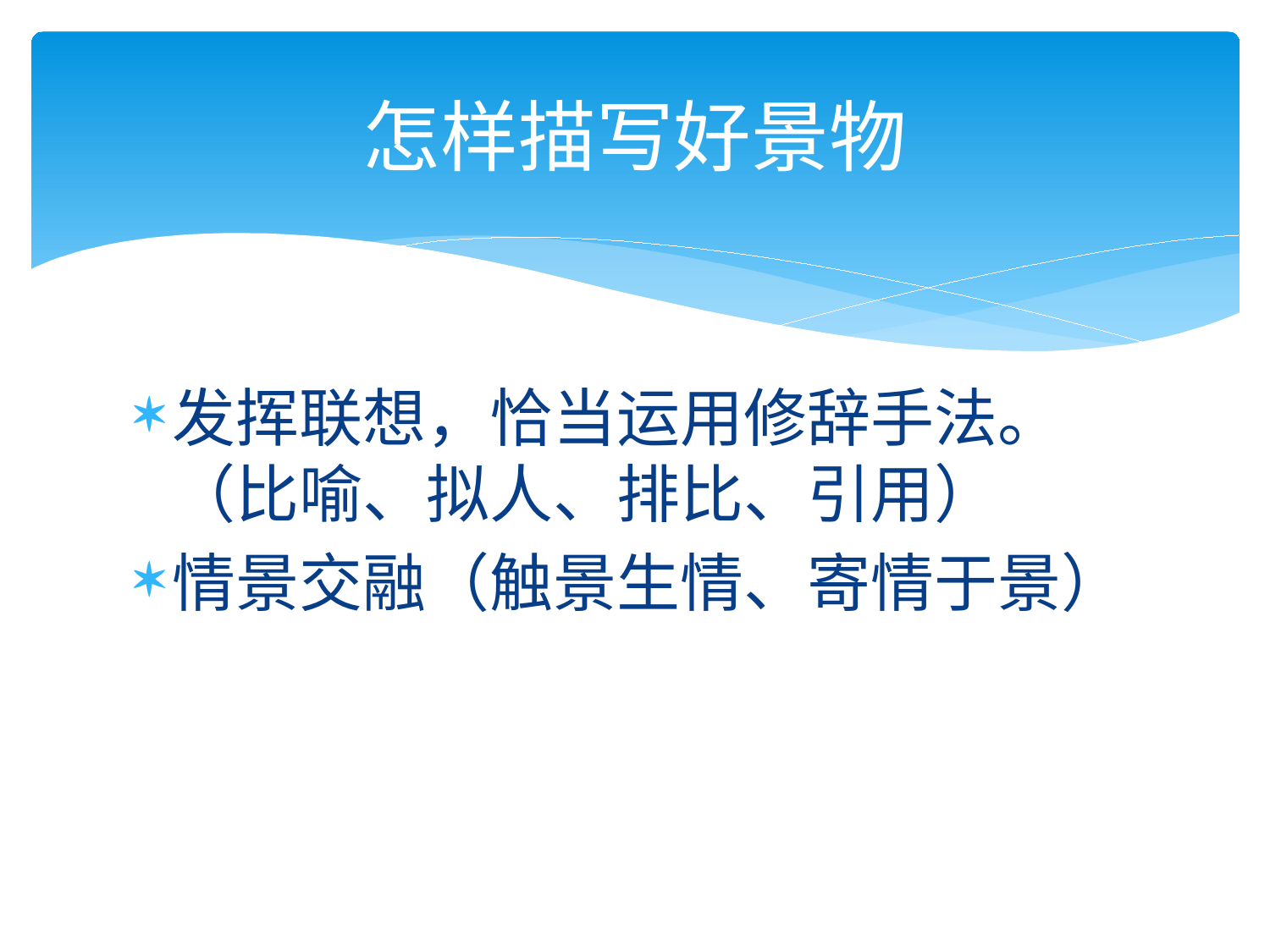

# 怎样描写好景物
发挥联想，恰当运用修辞手法。（比喻、拟人、排比、引用）
情景交融（触景生情、寄情于景）